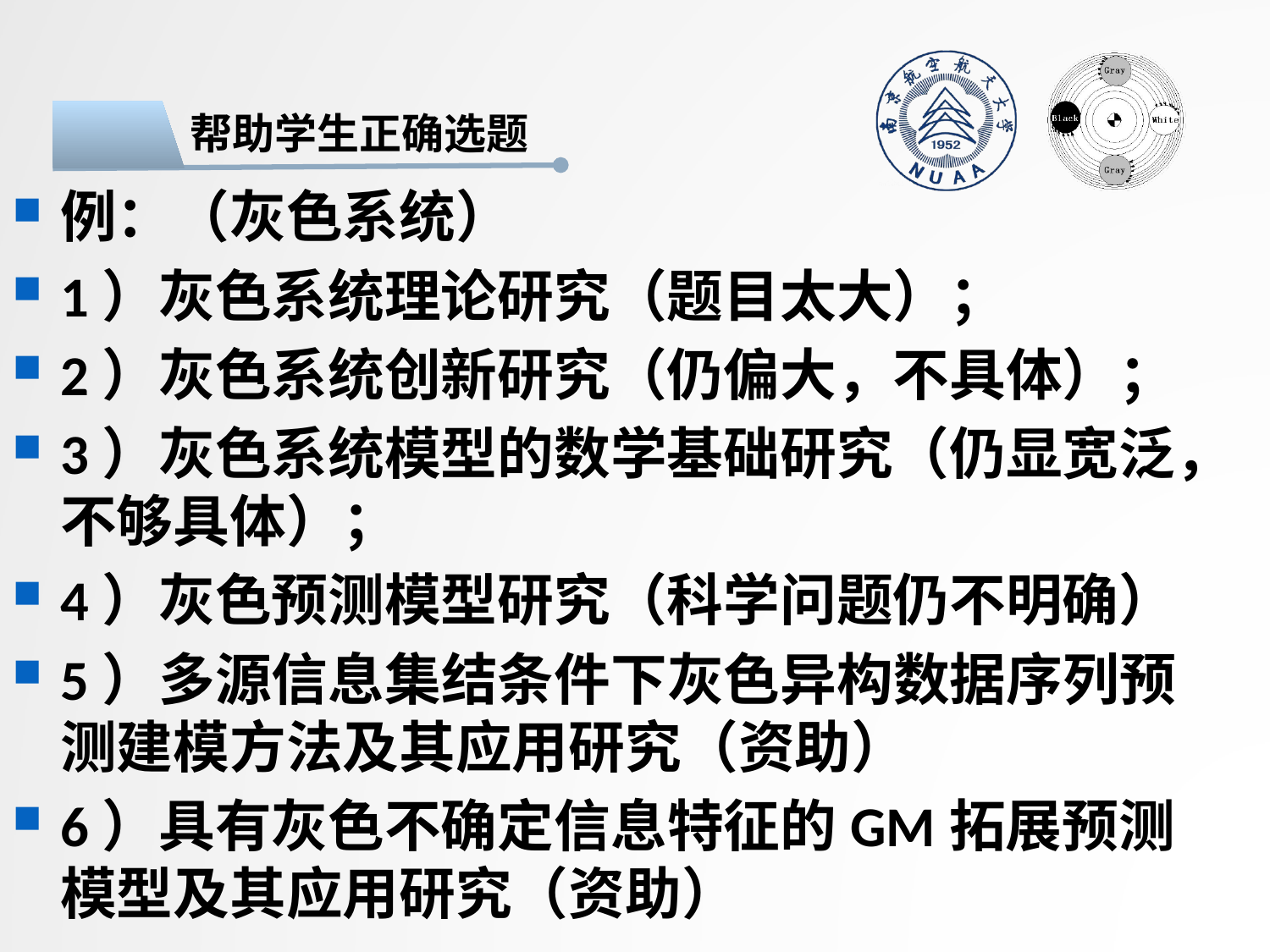

帮助学生正确选题
例：（灰色系统）
1）灰色系统理论研究（题目太大）；
2）灰色系统创新研究（仍偏大，不具体）；
3）灰色系统模型的数学基础研究（仍显宽泛，不够具体）；
4）灰色预测模型研究（科学问题仍不明确）
5）多源信息集结条件下灰色异构数据序列预测建模方法及其应用研究（资助）
6）具有灰色不确定信息特征的GM拓展预测模型及其应用研究（资助）